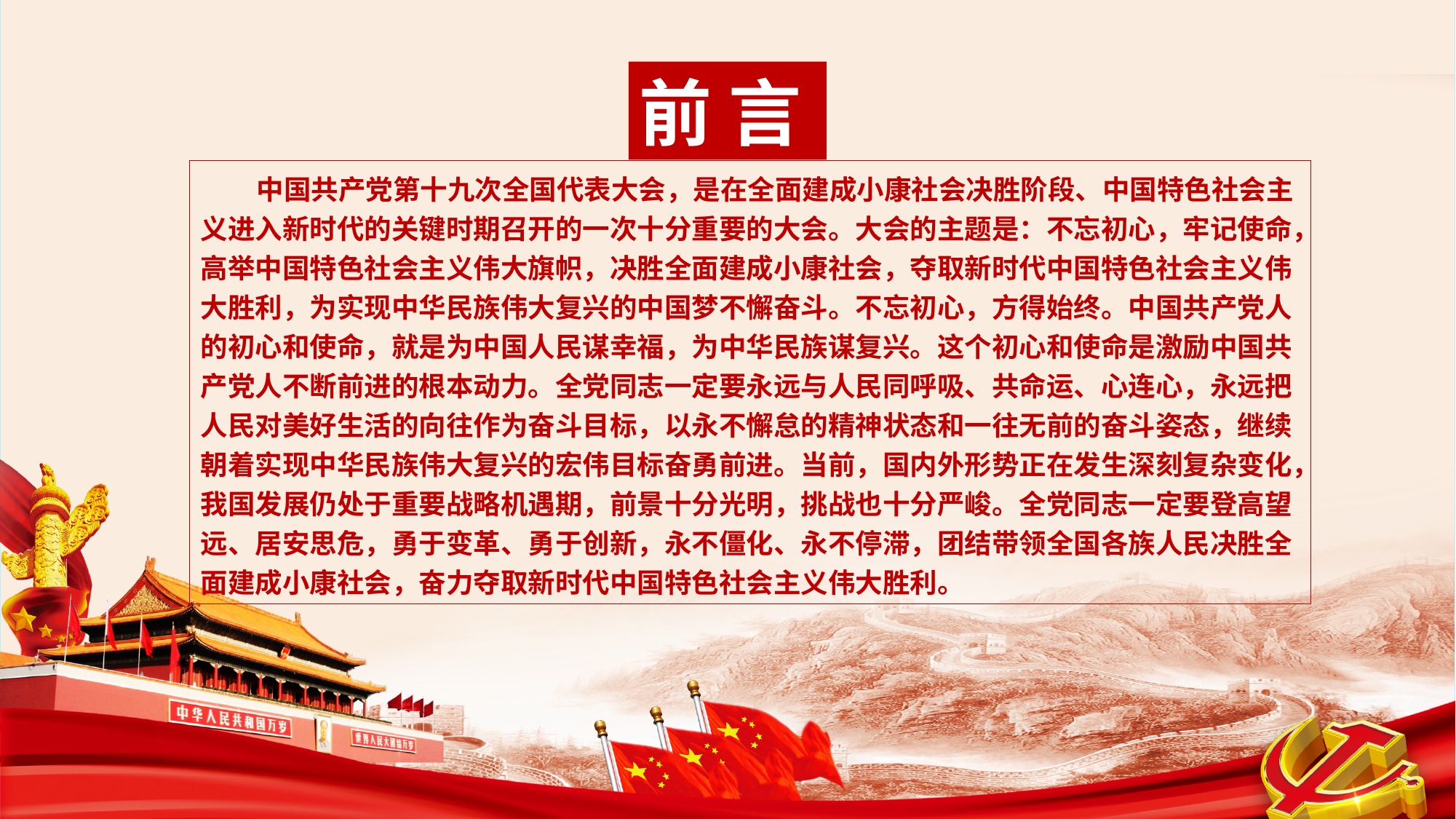

前 言
        中国共产党第十九次全国代表大会，是在全面建成小康社会决胜阶段、中国特色社会主义进入新时代的关键时期召开的一次十分重要的大会。大会的主题是：不忘初心，牢记使命，高举中国特色社会主义伟大旗帜，决胜全面建成小康社会，夺取新时代中国特色社会主义伟大胜利，为实现中华民族伟大复兴的中国梦不懈奋斗。不忘初心，方得始终。中国共产党人的初心和使命，就是为中国人民谋幸福，为中华民族谋复兴。这个初心和使命是激励中国共产党人不断前进的根本动力。全党同志一定要永远与人民同呼吸、共命运、心连心，永远把人民对美好生活的向往作为奋斗目标，以永不懈怠的精神状态和一往无前的奋斗姿态，继续朝着实现中华民族伟大复兴的宏伟目标奋勇前进。当前，国内外形势正在发生深刻复杂变化，我国发展仍处于重要战略机遇期，前景十分光明，挑战也十分严峻。全党同志一定要登高望远、居安思危，勇于变革、勇于创新，永不僵化、永不停滞，团结带领全国各族人民决胜全面建成小康社会，奋力夺取新时代中国特色社会主义伟大胜利。